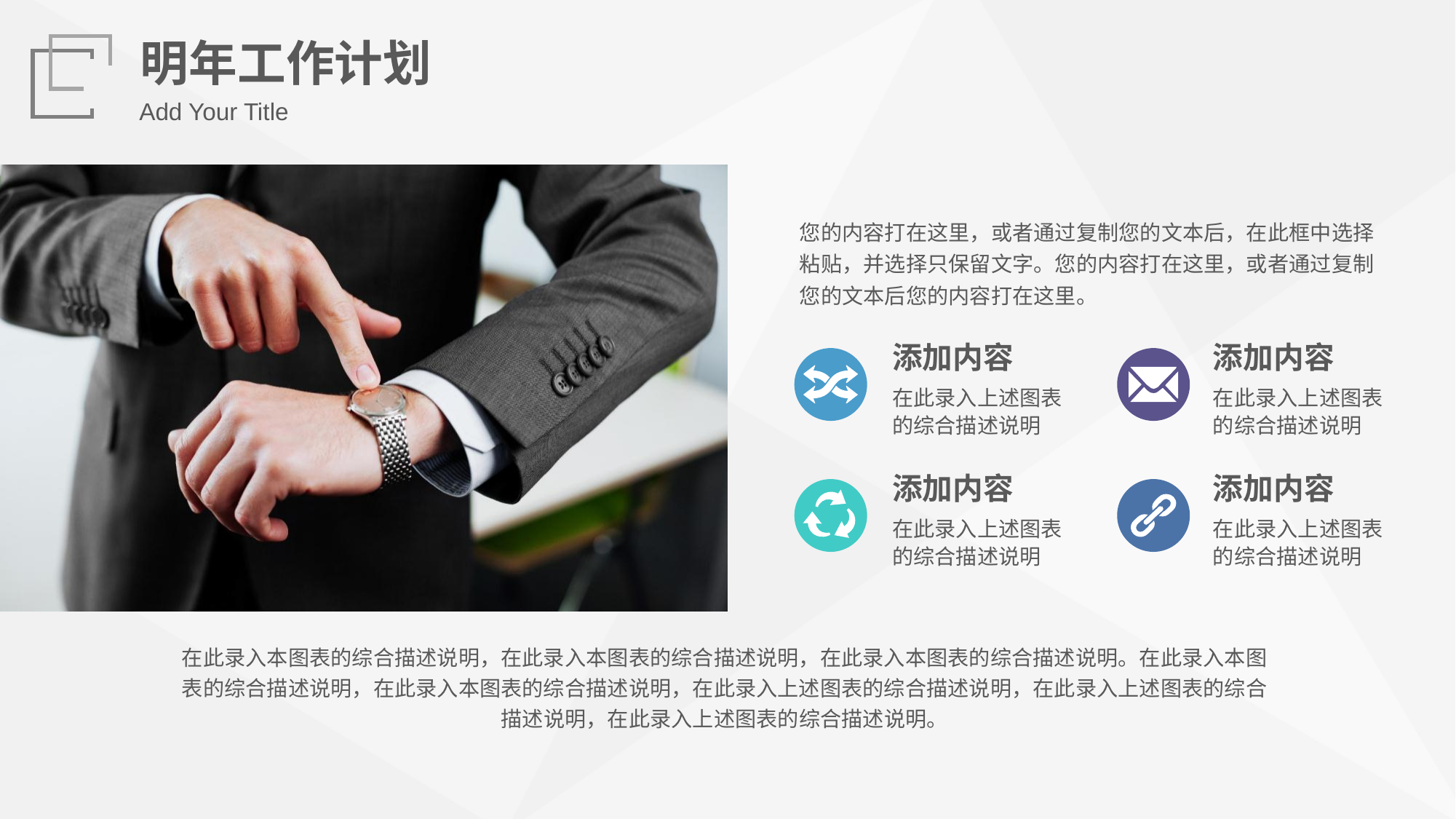

明年工作计划

Add Your Title

您的内容打在这里，或者通过复制您的文本后，在此框中选择粘贴，并选择只保留文字。您的内容打在这里，或者通过复制您的文本后您的内容打在这里。
添加内容
添加内容

在此录入上述图表的综合描述说明
在此录入上述图表的综合描述说明
添加内容
添加内容

在此录入上述图表的综合描述说明
在此录入上述图表的综合描述说明
在此录入本图表的综合描述说明，在此录入本图表的综合描述说明，在此录入本图表的综合描述说明。在此录入本图表的综合描述说明，在此录入本图表的综合描述说明，在此录入上述图表的综合描述说明，在此录入上述图表的综合描述说明，在此录入上述图表的综合描述说明。